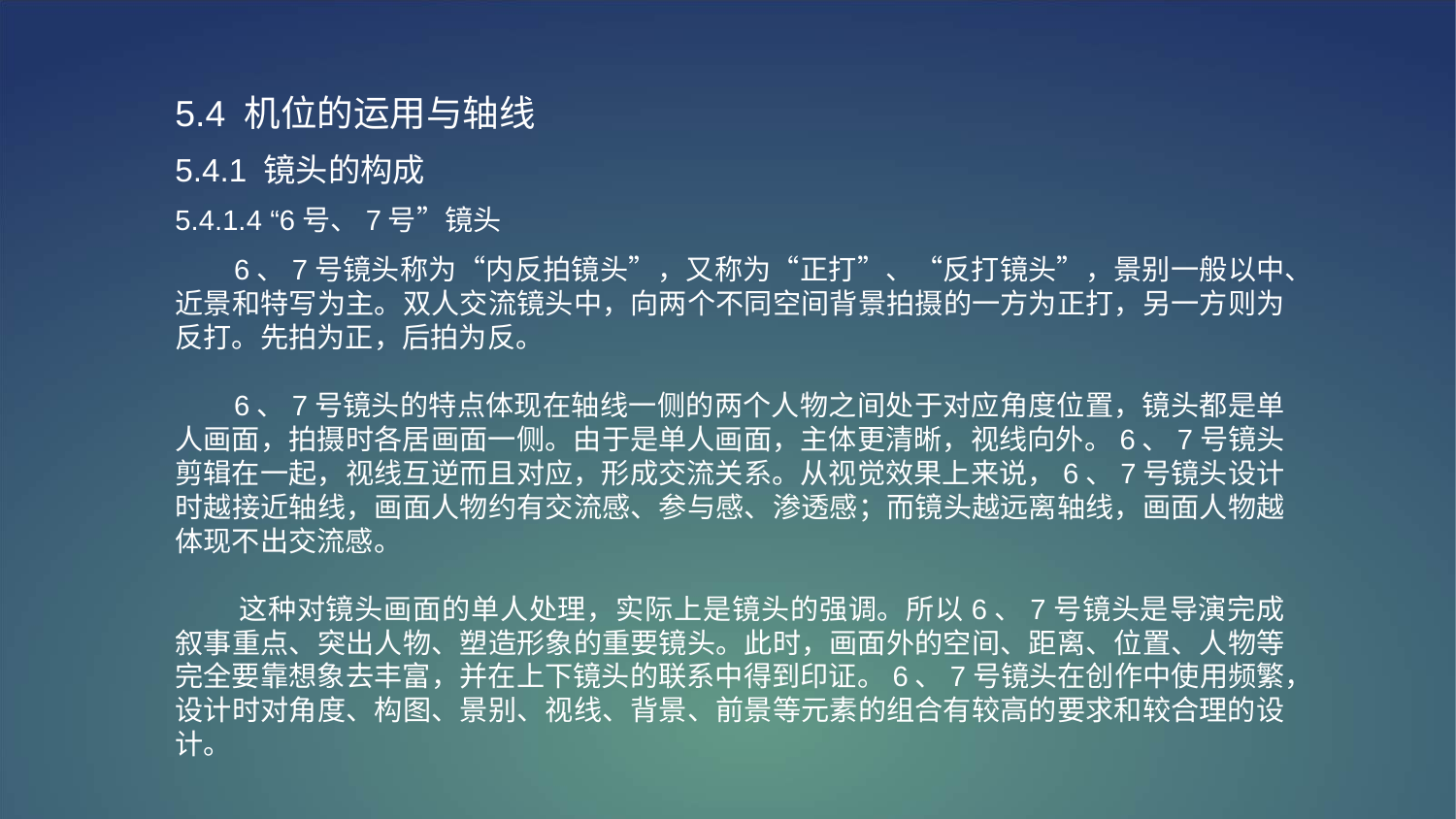

5.4 机位的运用与轴线
5.4.1 镜头的构成
5.4.1.4 “6号、7号”镜头
  6、7号镜头称为“内反拍镜头”，又称为“正打”、“反打镜头”，景别一般以中、近景和特写为主。双人交流镜头中，向两个不同空间背景拍摄的一方为正打，另一方则为反打。先拍为正，后拍为反。

  6、7号镜头的特点体现在轴线一侧的两个人物之间处于对应角度位置，镜头都是单人画面，拍摄时各居画面一侧。由于是单人画面，主体更清晰，视线向外。6、7号镜头剪辑在一起，视线互逆而且对应，形成交流关系。从视觉效果上来说，6、7号镜头设计时越接近轴线，画面人物约有交流感、参与感、渗透感；而镜头越远离轴线，画面人物越体现不出交流感。

  这种对镜头画面的单人处理，实际上是镜头的强调。所以6、7号镜头是导演完成叙事重点、突出人物、塑造形象的重要镜头。此时，画面外的空间、距离、位置、人物等完全要靠想象去丰富，并在上下镜头的联系中得到印证。6、7号镜头在创作中使用频繁，设计时对角度、构图、景别、视线、背景、前景等元素的组合有较高的要求和较合理的设计。